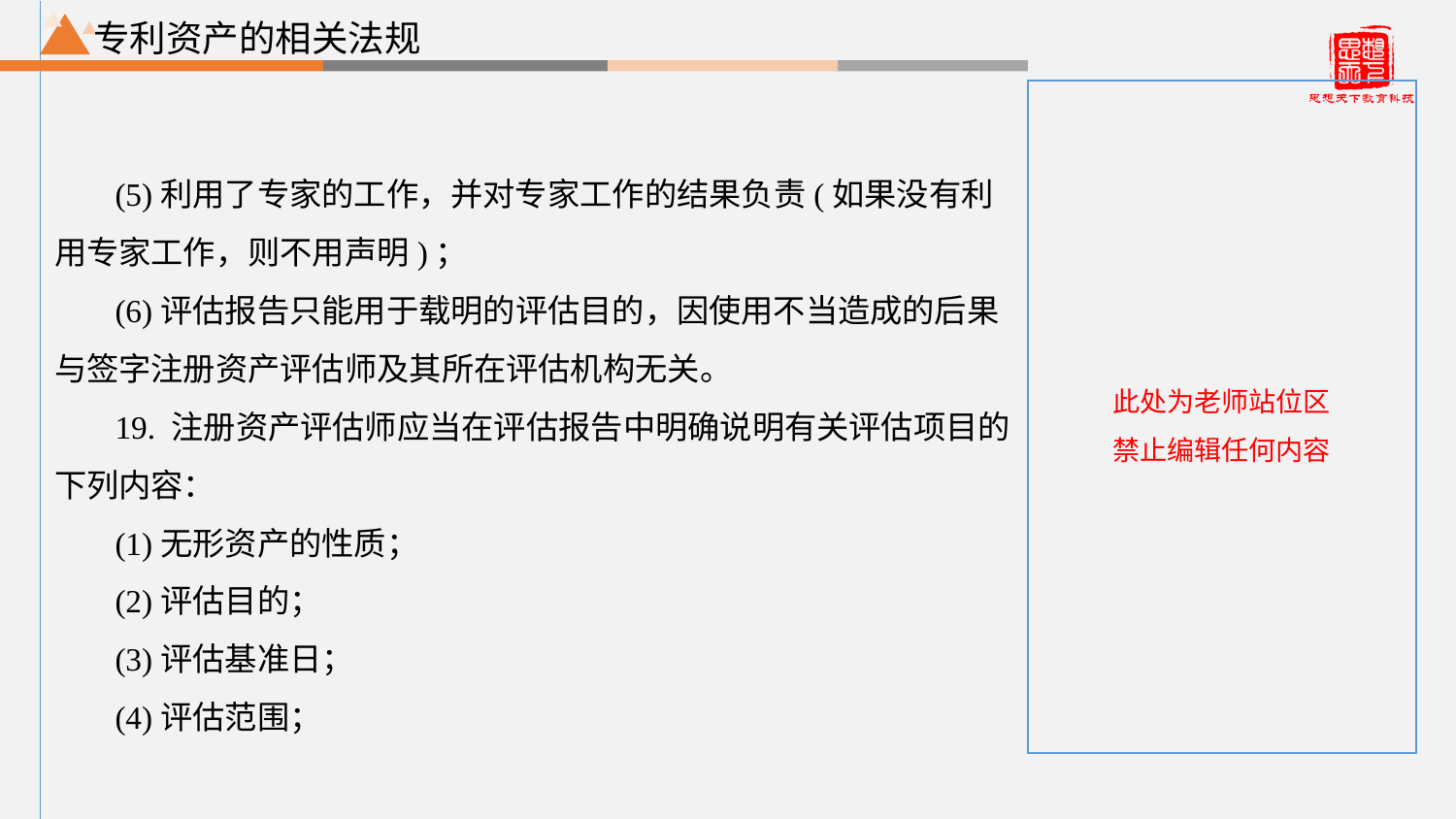

专利资产的相关法规
(5)利用了专家的工作，并对专家工作的结果负责(如果没有利用专家工作，则不用声明)；
(6)评估报告只能用于载明的评估目的，因使用不当造成的后果与签字注册资产评估师及其所在评估机构无关。
19. 注册资产评估师应当在评估报告中明确说明有关评估项目的下列内容：
(1)无形资产的性质；
(2)评估目的；
(3)评估基准日；
(4)评估范围；
52